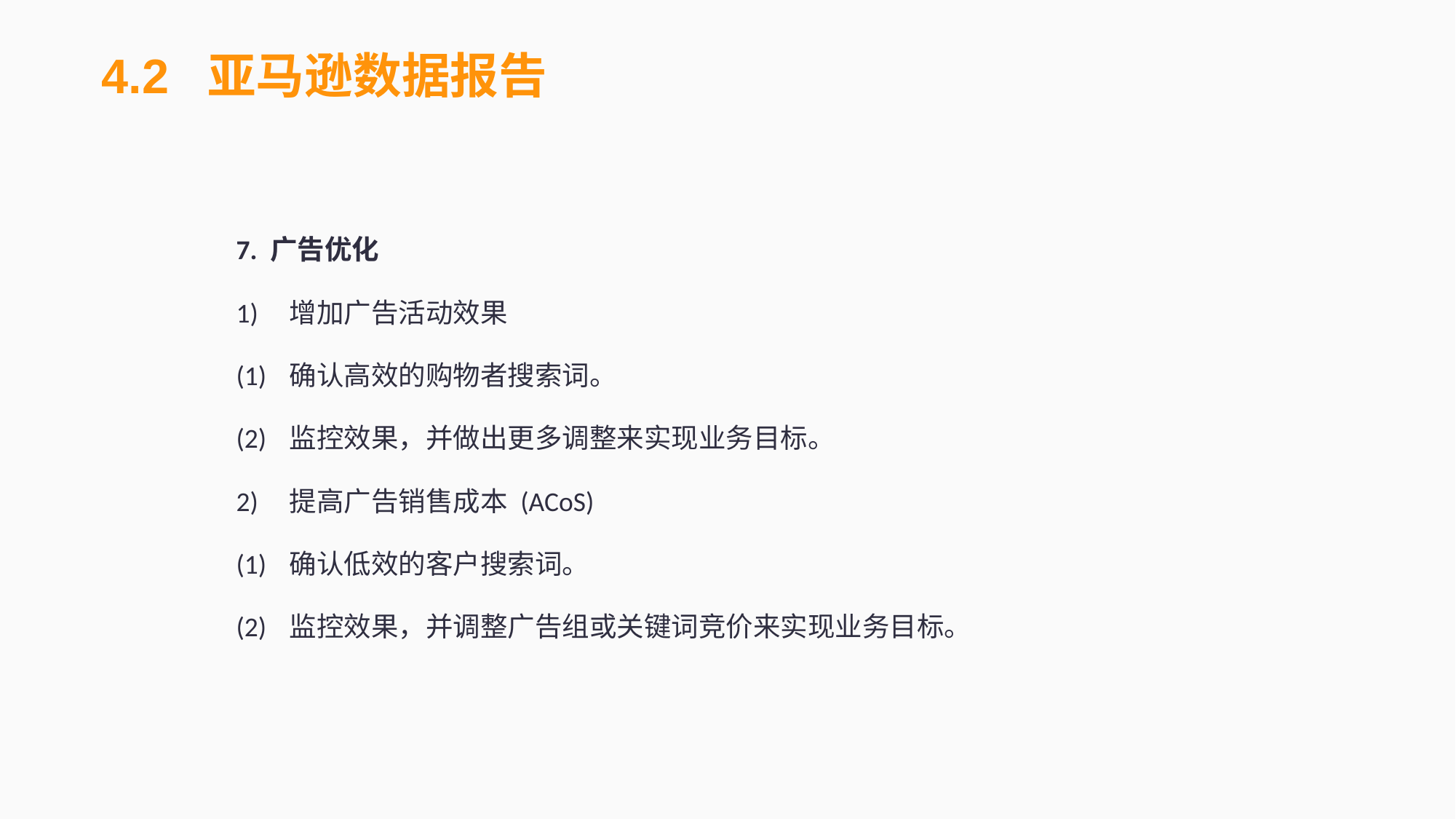

4.2  亚马逊数据报告
7. 广告优化
1)	增加广告活动效果
(1)	确认高效的购物者搜索词。
(2)	监控效果，并做出更多调整来实现业务目标。
2)	提高广告销售成本 (ACoS)
(1)	确认低效的客户搜索词。
(2)	监控效果，并调整广告组或关键词竞价来实现业务目标。